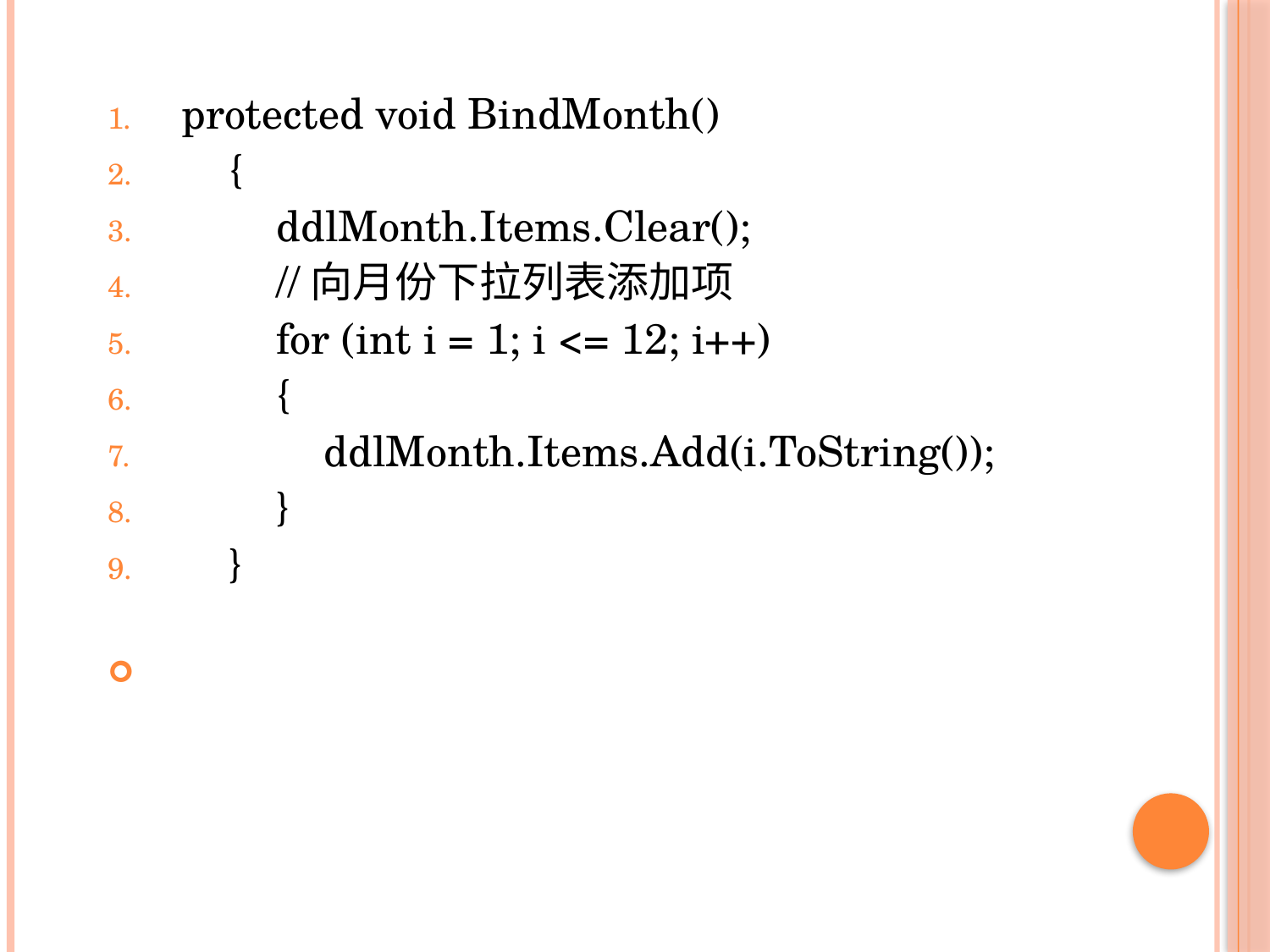

#
protected void BindMonth()
    {
        ddlMonth.Items.Clear();
        //向月份下拉列表添加项
        for (int i = 1; i <= 12; i++)
        {
            ddlMonth.Items.Add(i.ToString());
        }
    }

32